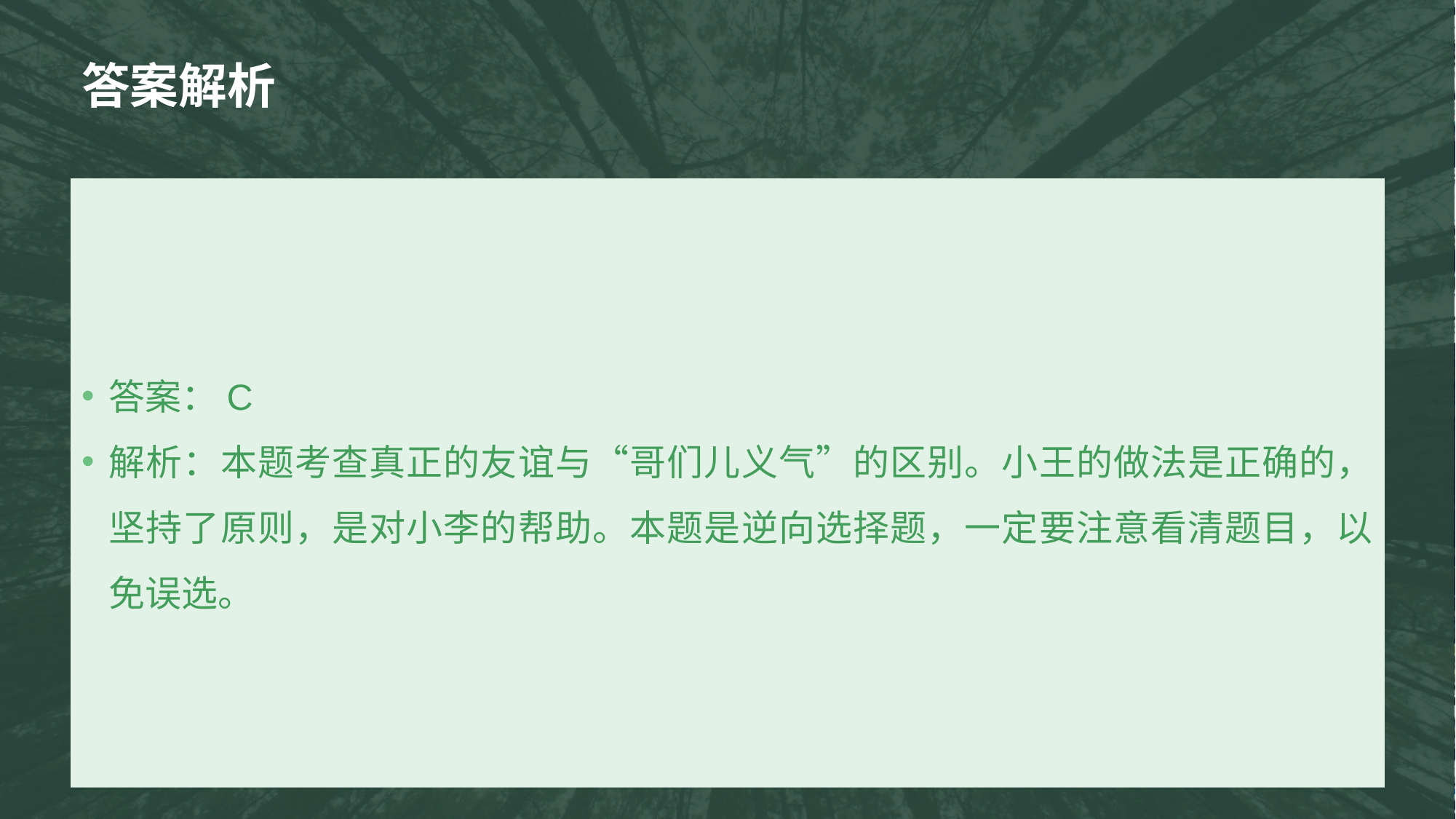

# 答案解析
答案：C
解析：本题考查真正的友谊与“哥们儿义气”的区别。小王的做法是正确的，坚持了原则，是对小李的帮助。本题是逆向选择题，一定要注意看清题目，以免误选。